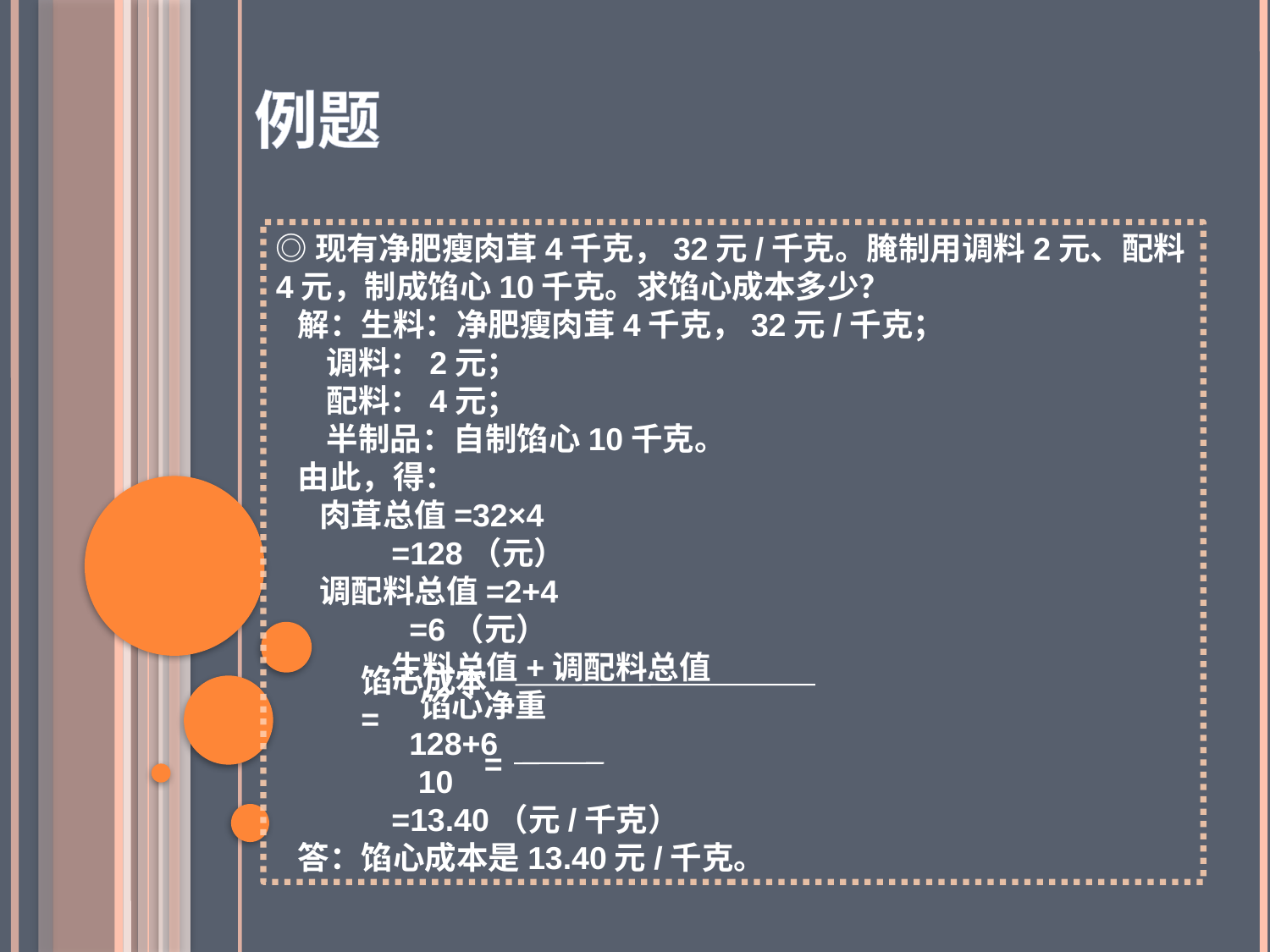

例题
◎现有净肥瘦肉茸4千克，32元/千克。腌制用调料2元、配料4元，制成馅心10千克。求馅心成本多少？
  解：生料：净肥瘦肉茸4千克，32元/千克；
      调料：2元；
      配料：4元；
      半制品：自制馅心10千克。
  由此，得：
     肉茸总值=32×4
             =128（元）
     调配料总值=2+4
               =6（元）
               生料总值+调配料总值
                   馅心净重
               128+6
                10
             =13.40（元/千克）
  答：馅心成本是13.40元/千克。
馅心成本=
=